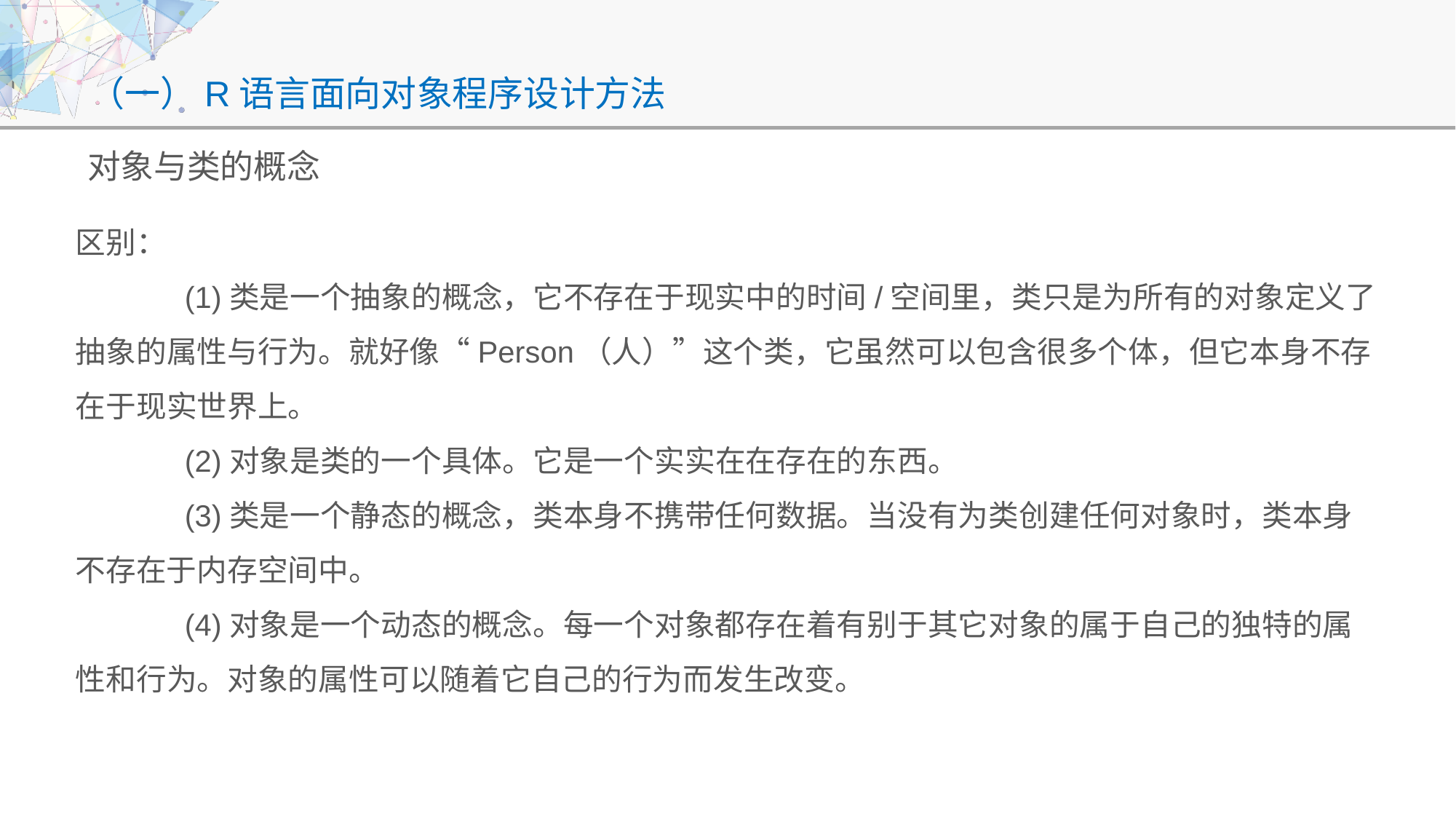

# （一）R语言面向对象程序设计方法
对象与类的概念

区别：
	(1)类是一个抽象的概念，它不存在于现实中的时间/空间里，类只是为所有的对象定义了抽象的属性与行为。就好像“Person（人）”这个类，它虽然可以包含很多个体，但它本身不存在于现实世界上。
	(2)对象是类的一个具体。它是一个实实在在存在的东西。
	(3)类是一个静态的概念，类本身不携带任何数据。当没有为类创建任何对象时，类本身不存在于内存空间中。
	(4)对象是一个动态的概念。每一个对象都存在着有别于其它对象的属于自己的独特的属性和行为。对象的属性可以随着它自己的行为而发生改变。